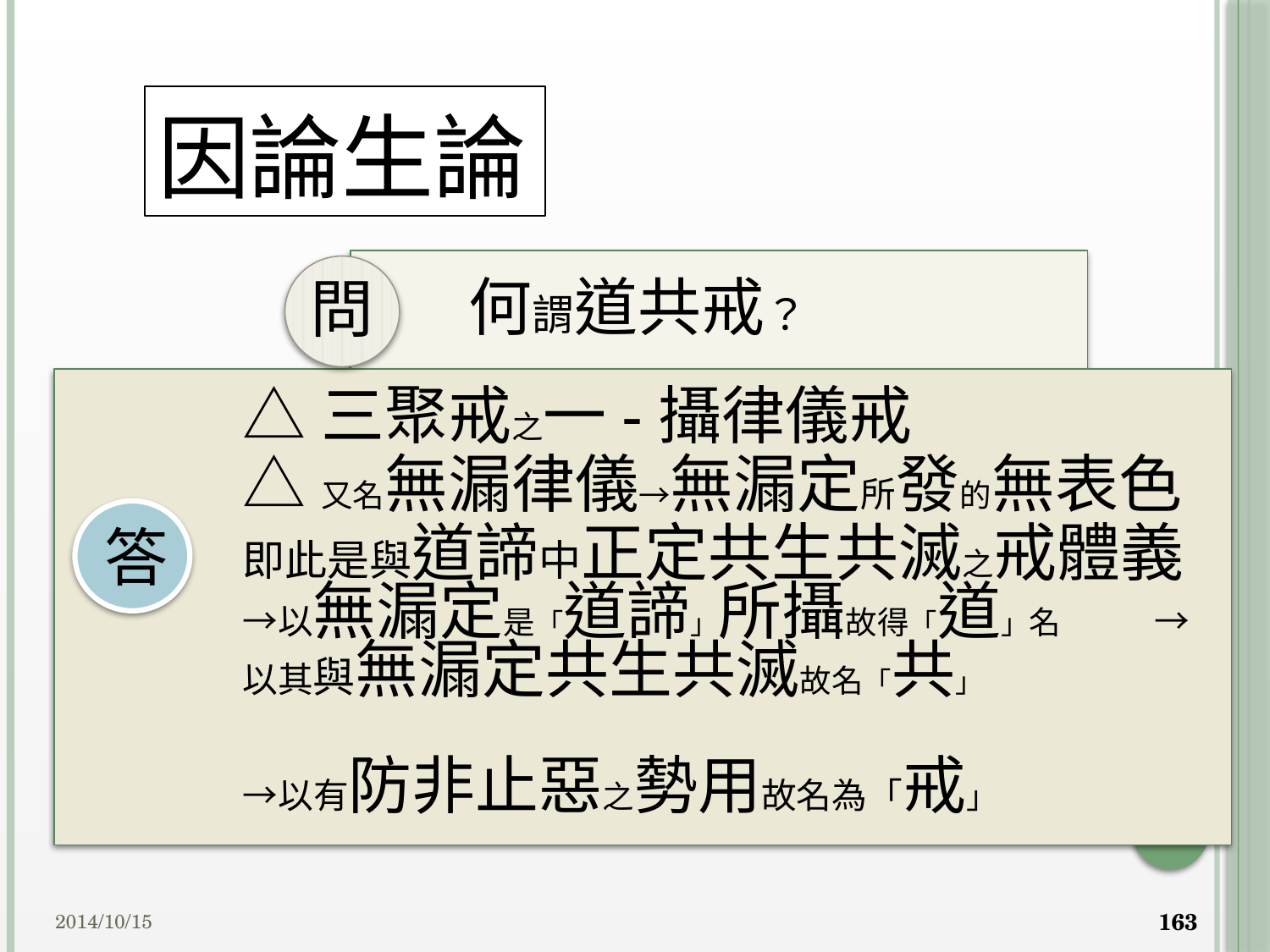

# 因論生論
何謂道共戒？
△三聚戒之一-攝律儀戒
△又名無漏律儀→無漏定所發的無表色
即此是與道諦中正定共生共滅之戒體義→以無漏定是「道諦」所攝故得「道」名             →以其與無漏定共生共滅故名「共」                                                                                 →以有防非止惡之勢用故名為「戒」
問
答
2014/10/15
163